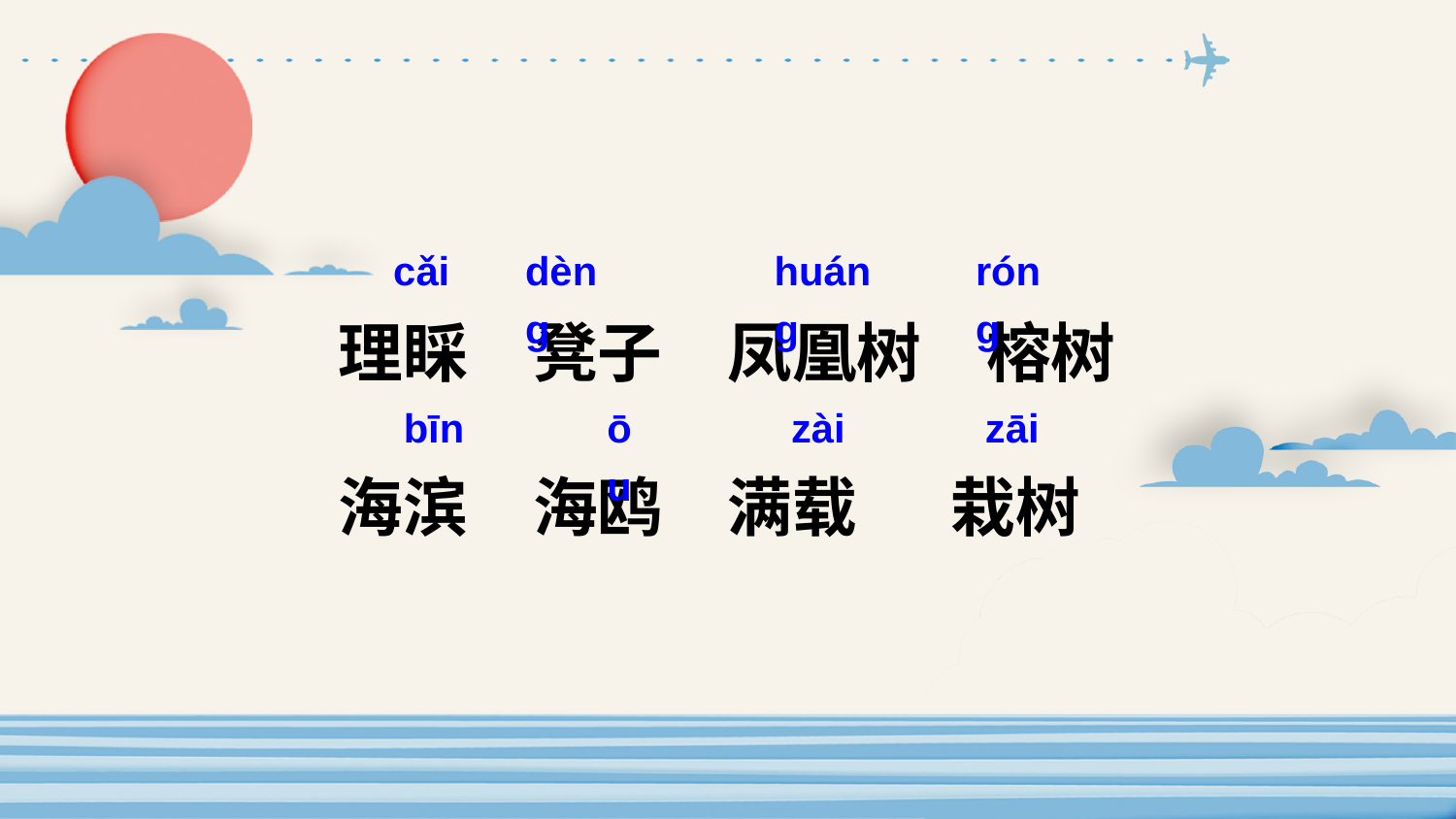

理睬　凳子　凤凰树　榕树　海滨　海鸥　满载　  栽树
cǎi
huánɡ
rónɡ
dènɡ
bīn
ōu
zài
zāi